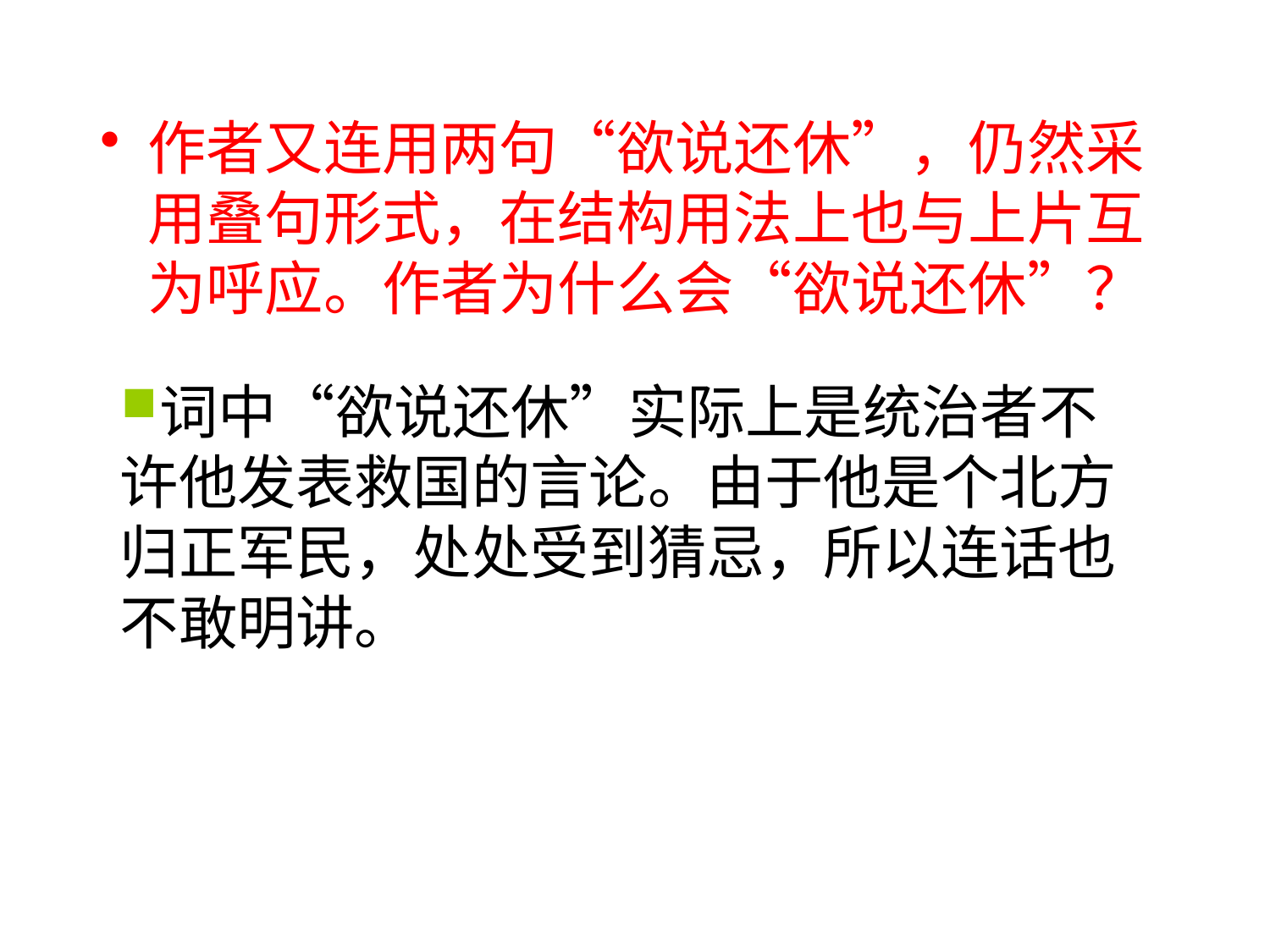

作者又连用两句“欲说还休”，仍然采用叠句形式，在结构用法上也与上片互为呼应。作者为什么会“欲说还休”？
词中“欲说还休”实际上是统治者不许他发表救国的言论。由于他是个北方归正军民，处处受到猜忌，所以连话也不敢明讲。